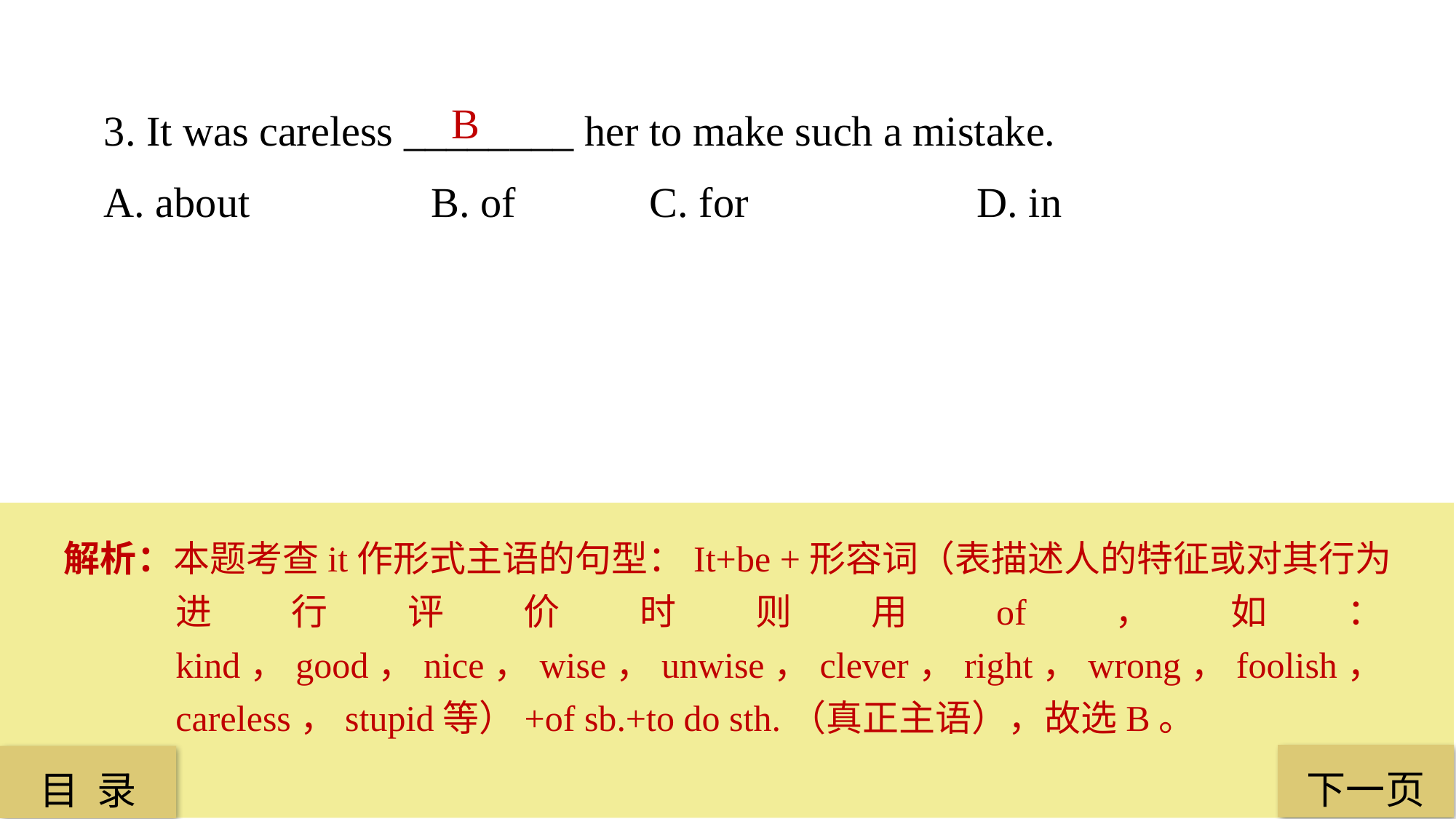

3. It was careless ________ her to make such a mistake.
A. about 		B. of 		C. for 		D. in
B
解析：本题考查it作形式主语的句型：It+be +形容词（表描述人的特征或对其行为进行评价时则用of，如：kind，good，nice，wise，unwise，clever，right，wrong，foolish，careless，stupid等）+of sb.+to do sth.（真正主语），故选B。